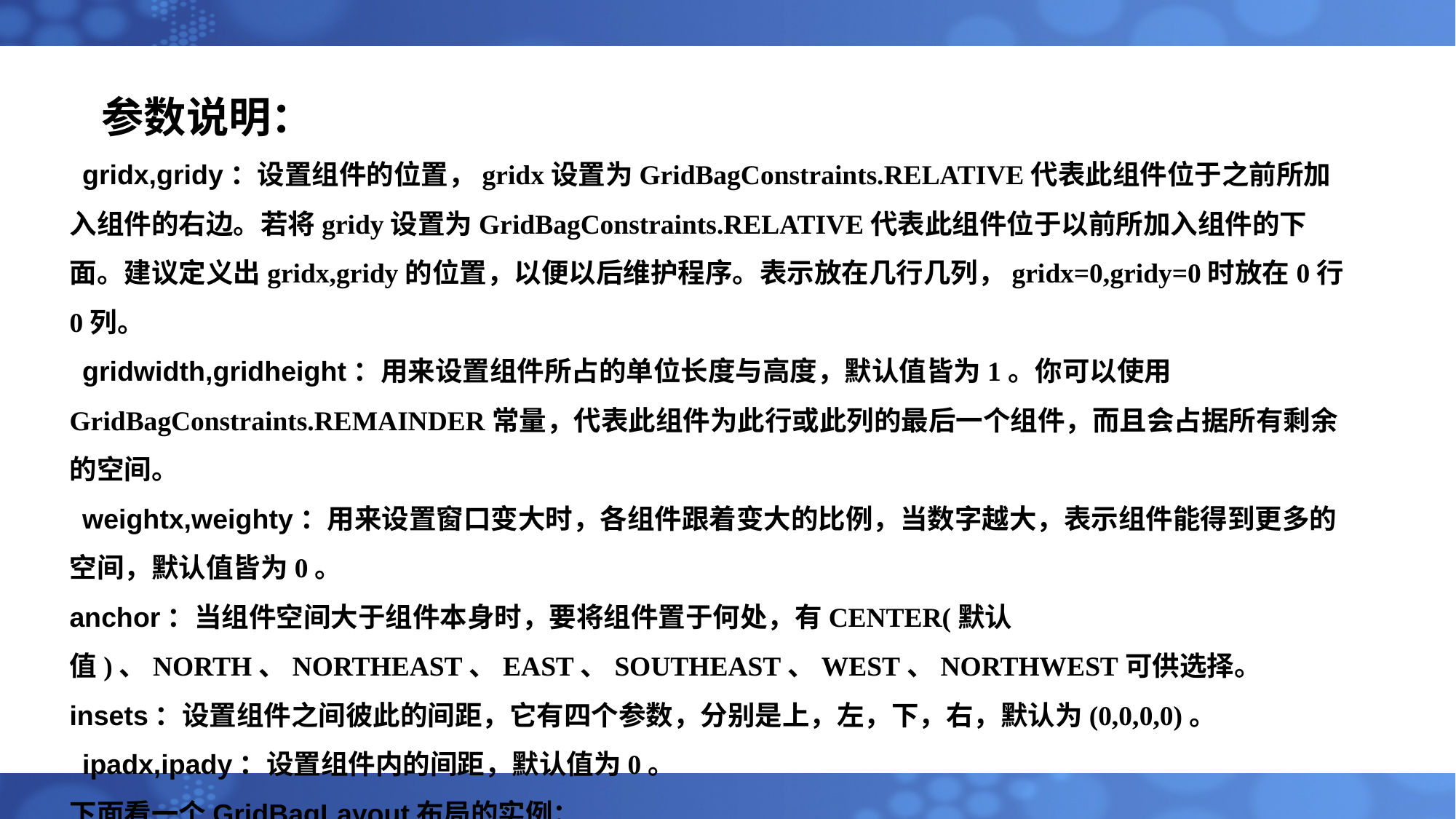

# 参数说明： gridx,gridy：设置组件的位置，gridx设置为GridBagConstraints.RELATIVE代表此组件位于之前所加入组件的右边。若将gridy设置为GridBagConstraints.RELATIVE代表此组件位于以前所加入组件的下面。建议定义出gridx,gridy的位置，以便以后维护程序。表示放在几行几列，gridx=0,gridy=0时放在0行0列。 gridwidth,gridheight：用来设置组件所占的单位长度与高度，默认值皆为1。你可以使用GridBagConstraints.REMAINDER常量，代表此组件为此行或此列的最后一个组件，而且会占据所有剩余的空间。 weightx,weighty：用来设置窗口变大时，各组件跟着变大的比例，当数字越大，表示组件能得到更多的空间，默认值皆为0。 anchor：当组件空间大于组件本身时，要将组件置于何处，有CENTER(默认值)、NORTH、NORTHEAST、EAST、SOUTHEAST、WEST、NORTHWEST可供选择。 insets：设置组件之间彼此的间距，它有四个参数，分别是上，左，下，右，默认为(0,0,0,0)。 ipadx,ipady：设置组件内的间距，默认值为0。 下面看一个GridBagLayout布局的实例：